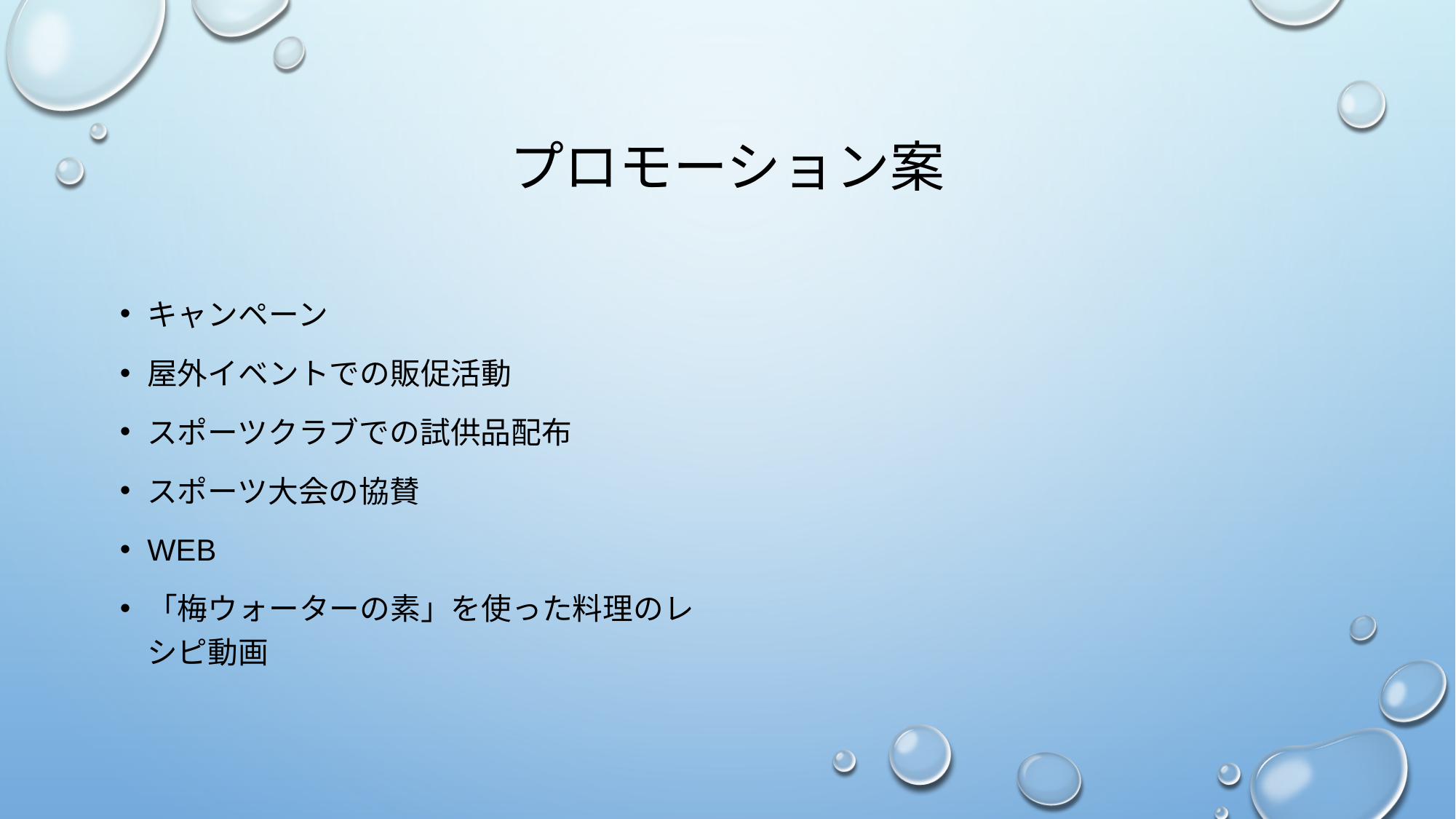

# プロモーション案
キャンペーン
屋外イベントでの販促活動
スポーツクラブでの試供品配布
スポーツ大会の協賛
web
「梅ウォーターの素」を使った料理のレシピ動画